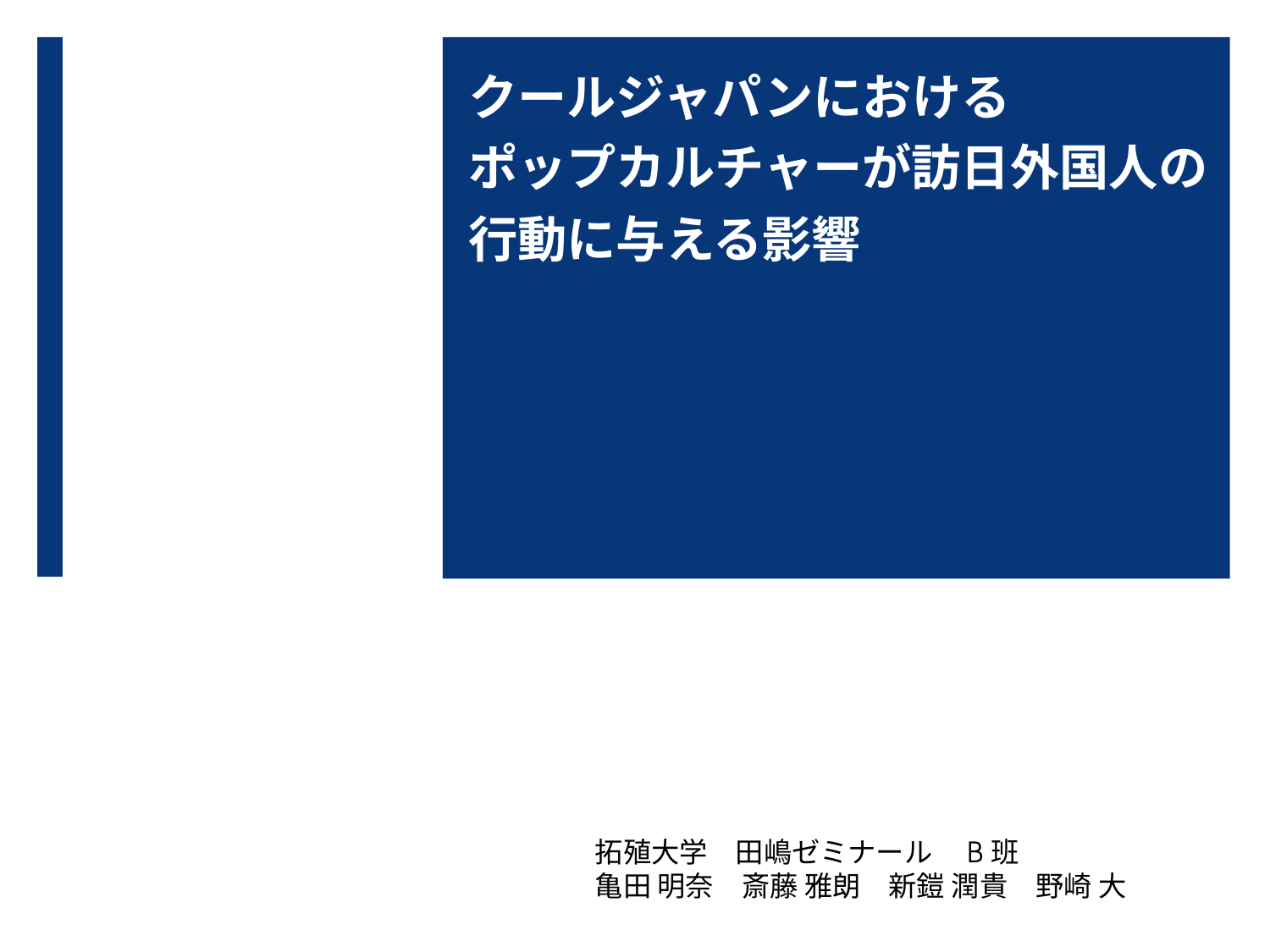

クールジャパンにおける
ポップカルチャーが訪日外国人の
行動に与える影響
拓殖大学　田嶋ゼミナール　B班
亀田 明奈　斎藤 雅朗　新鎧 潤貴　野崎 大